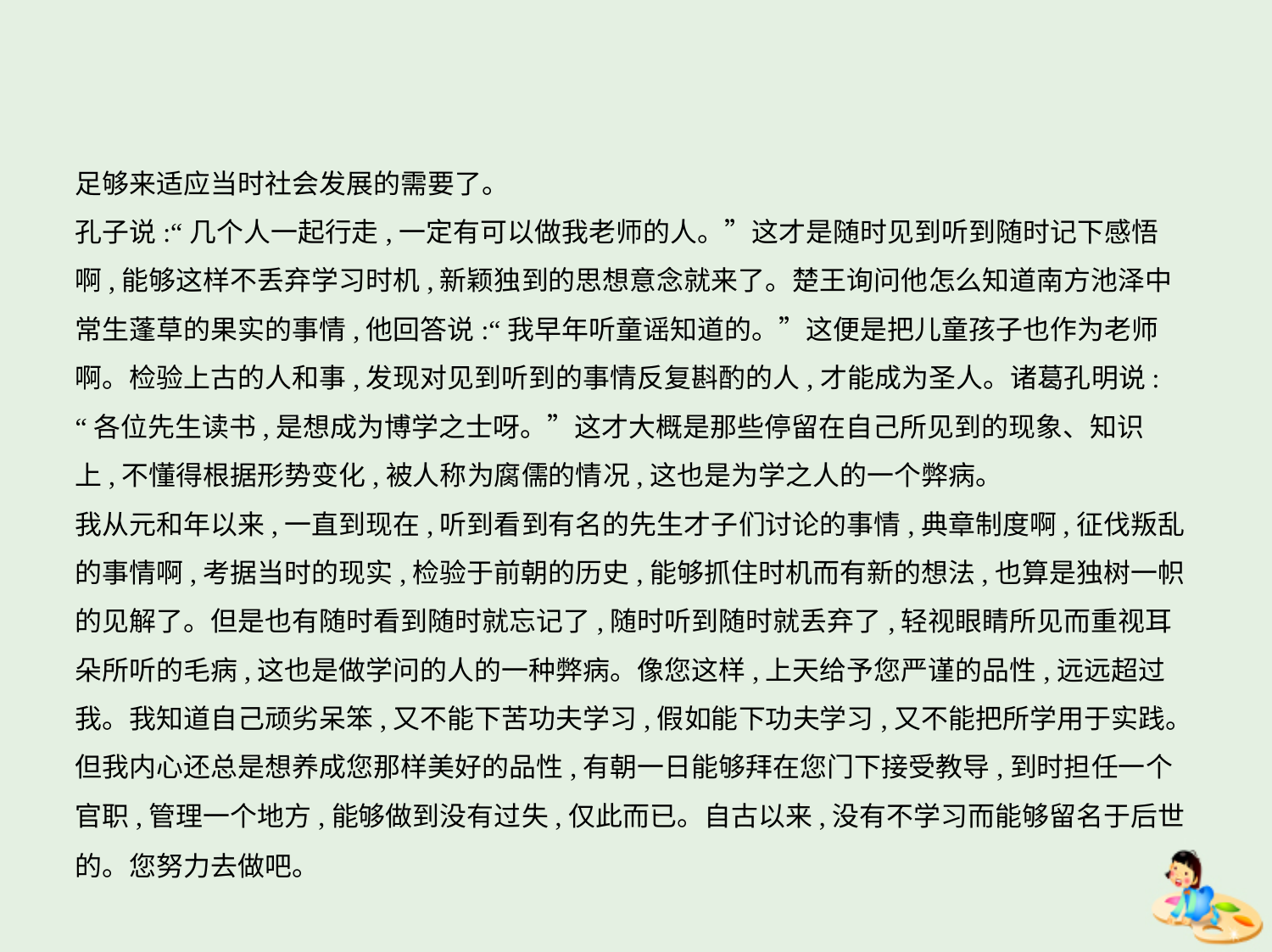

足够来适应当时社会发展的需要了。
孔子说:“几个人一起行走,一定有可以做我老师的人。”这才是随时见到听到随时记下感悟
啊,能够这样不丢弃学习时机,新颖独到的思想意念就来了。楚王询问他怎么知道南方池泽中
常生蓬草的果实的事情,他回答说:“我早年听童谣知道的。”这便是把儿童孩子也作为老师
啊。检验上古的人和事,发现对见到听到的事情反复斟酌的人,才能成为圣人。诸葛孔明说:
“各位先生读书,是想成为博学之士呀。”这才大概是那些停留在自己所见到的现象、知识
上,不懂得根据形势变化,被人称为腐儒的情况,这也是为学之人的一个弊病。
我从元和年以来,一直到现在,听到看到有名的先生才子们讨论的事情,典章制度啊,征伐叛乱
的事情啊,考据当时的现实,检验于前朝的历史,能够抓住时机而有新的想法,也算是独树一帜
的见解了。但是也有随时看到随时就忘记了,随时听到随时就丢弃了,轻视眼睛所见而重视耳
朵所听的毛病,这也是做学问的人的一种弊病。像您这样,上天给予您严谨的品性,远远超过
我。我知道自己顽劣呆笨,又不能下苦功夫学习,假如能下功夫学习,又不能把所学用于实践。
但我内心还总是想养成您那样美好的品性,有朝一日能够拜在您门下接受教导,到时担任一个
官职,管理一个地方,能够做到没有过失,仅此而已。自古以来,没有不学习而能够留名于后世
的。您努力去做吧。